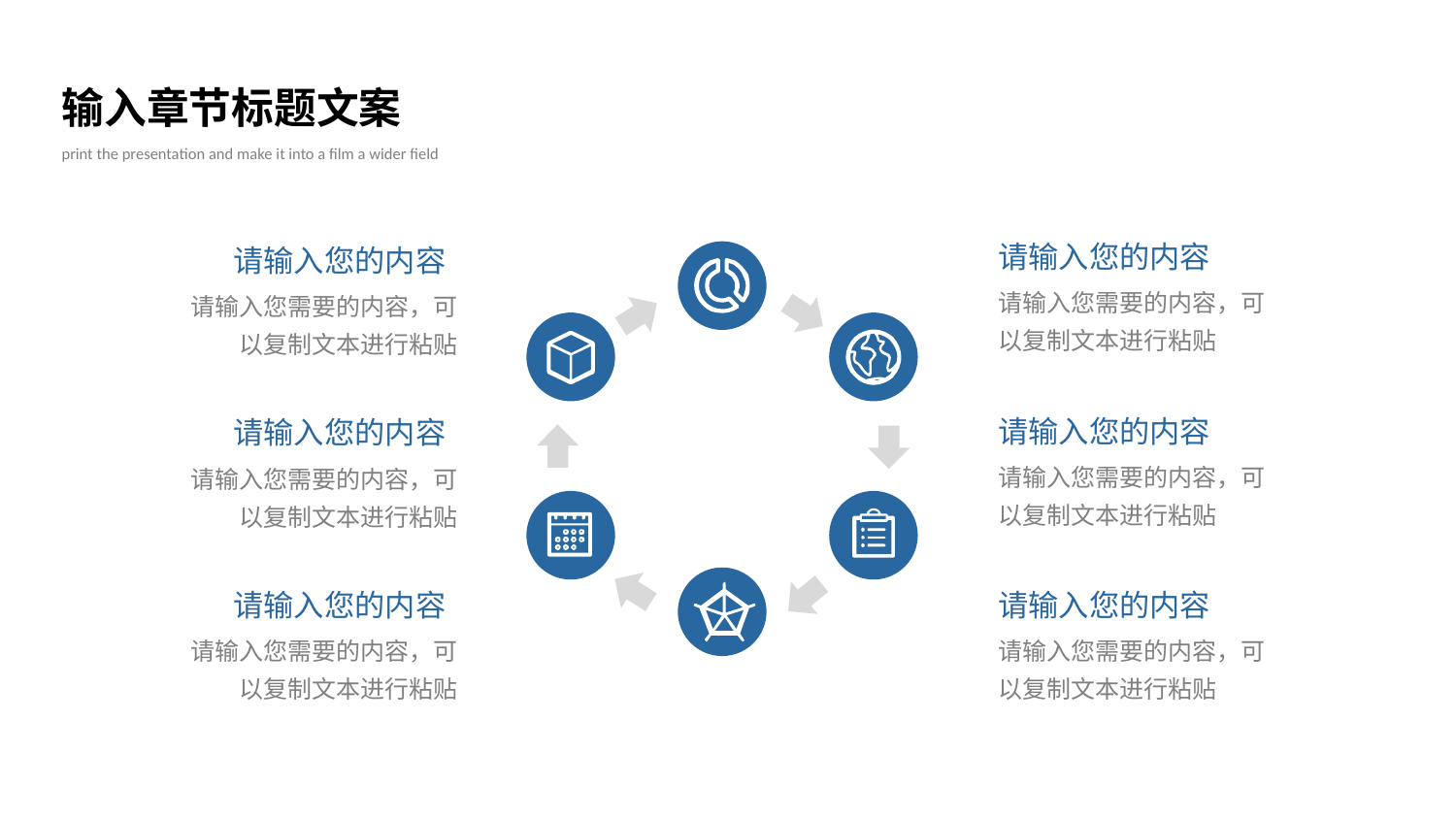

输入章节标题文案
print the presentation and make it into a film a wider field
请输入您的内容
请输入您的内容

请输入您需要的内容，可以复制文本进行粘贴
请输入您需要的内容，可以复制文本进行粘贴

请输入您的内容
请输入您的内容

请输入您需要的内容，可以复制文本进行粘贴
请输入您需要的内容，可以复制文本进行粘贴

请输入您的内容
请输入您的内容

请输入您需要的内容，可以复制文本进行粘贴
请输入您需要的内容，可以复制文本进行粘贴